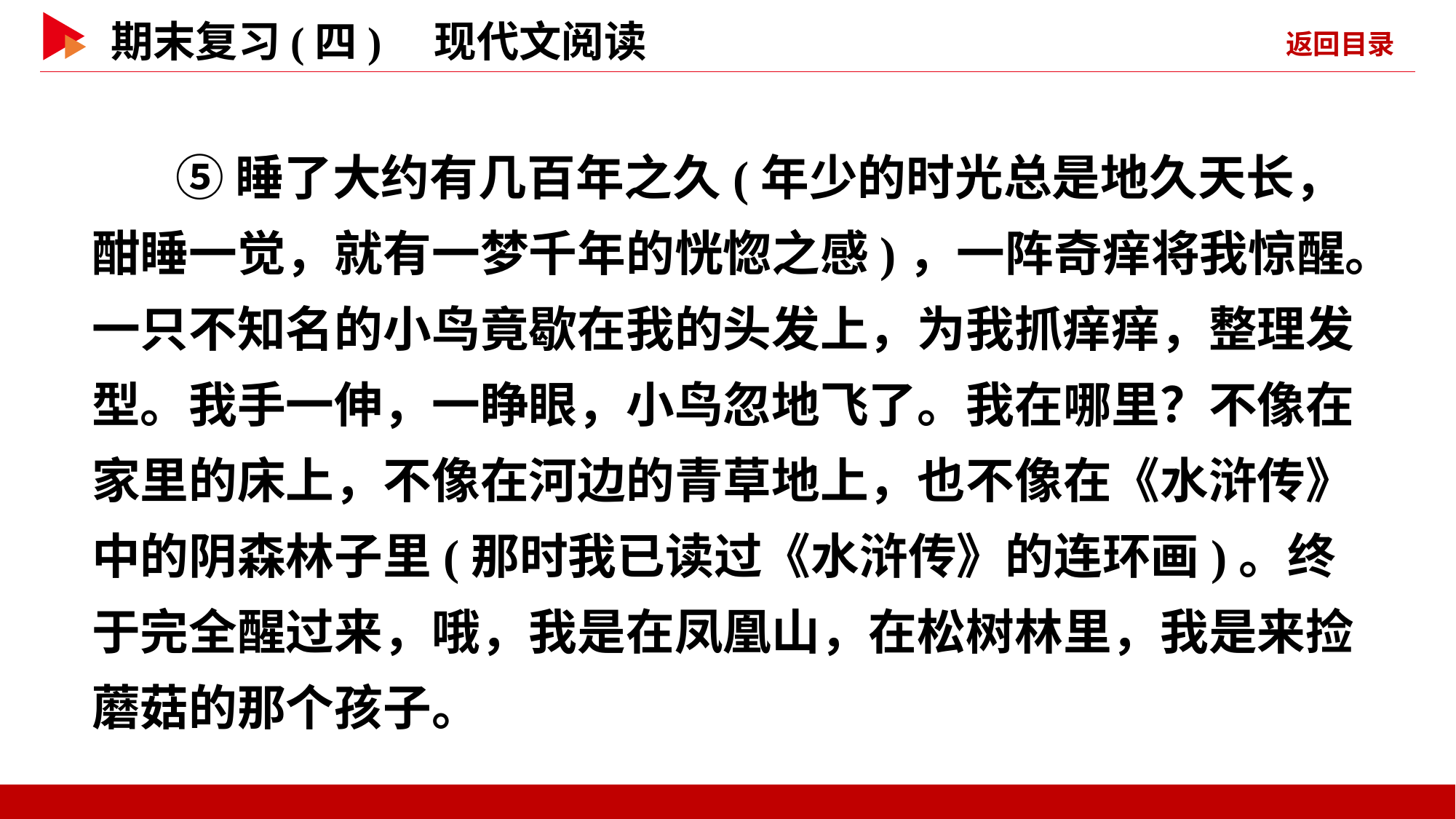

⑤睡了大约有几百年之久(年少的时光总是地久天长，酣睡一觉，就有一梦千年的恍惚之感)，一阵奇痒将我惊醒。一只不知名的小鸟竟歇在我的头发上，为我抓痒痒，整理发型。我手一伸，一睁眼，小鸟忽地飞了。我在哪里？不像在家里的床上，不像在河边的青草地上，也不像在《水浒传》中的阴森林子里(那时我已读过《水浒传》的连环画)。终于完全醒过来，哦，我是在凤凰山，在松树林里，我是来捡蘑菇的那个孩子。